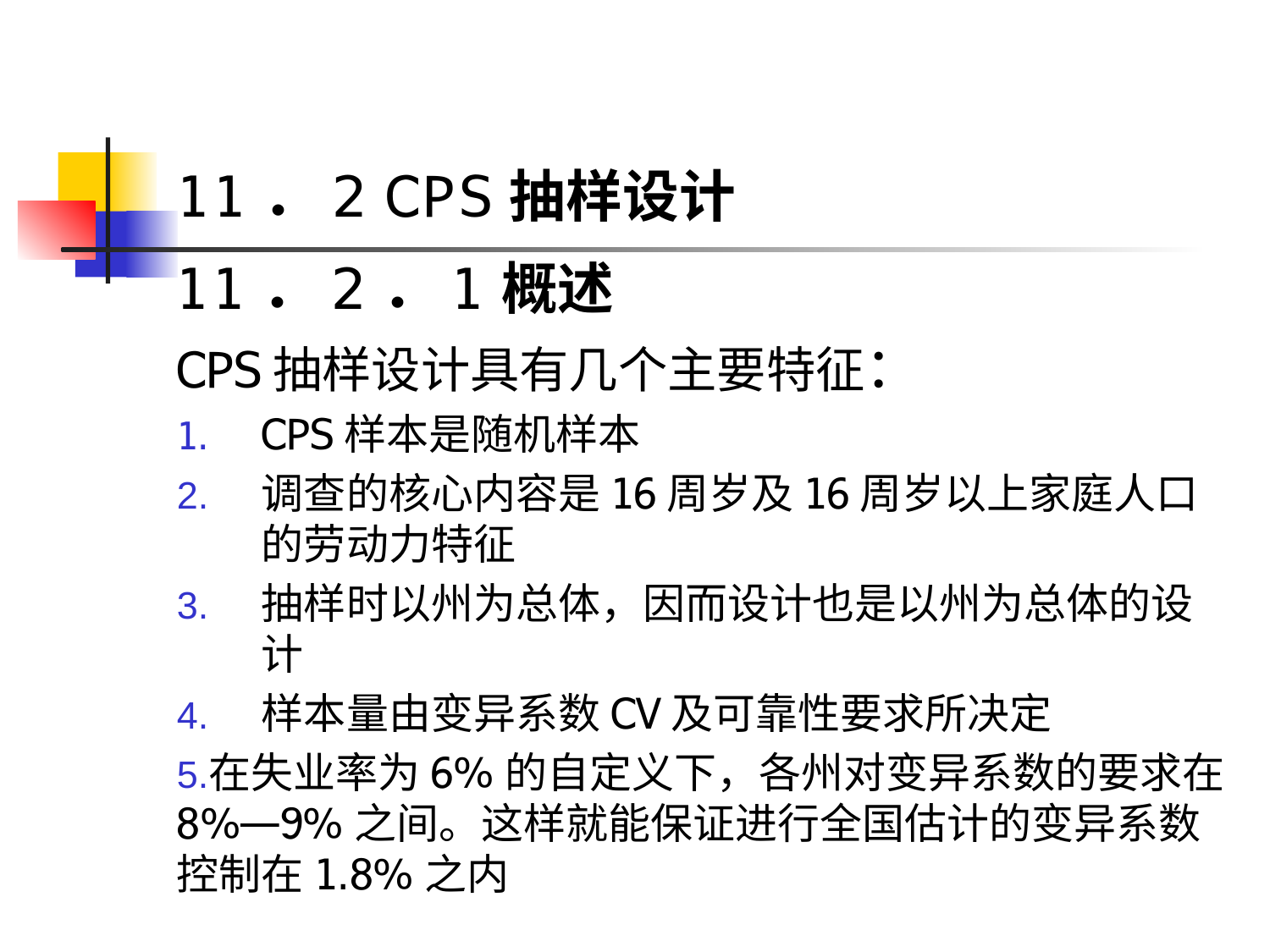

# 11．2 CPS抽样设计
11．2．1概述
CPS抽样设计具有几个主要特征：
CPS样本是随机样本
调查的核心内容是16周岁及16周岁以上家庭人口的劳动力特征
抽样时以州为总体，因而设计也是以州为总体的设计
样本量由变异系数CV及可靠性要求所决定
在失业率为6%的自定义下，各州对变异系数的要求在8%—9%之间。这样就能保证进行全国估计的变异系数控制在1.8%之内